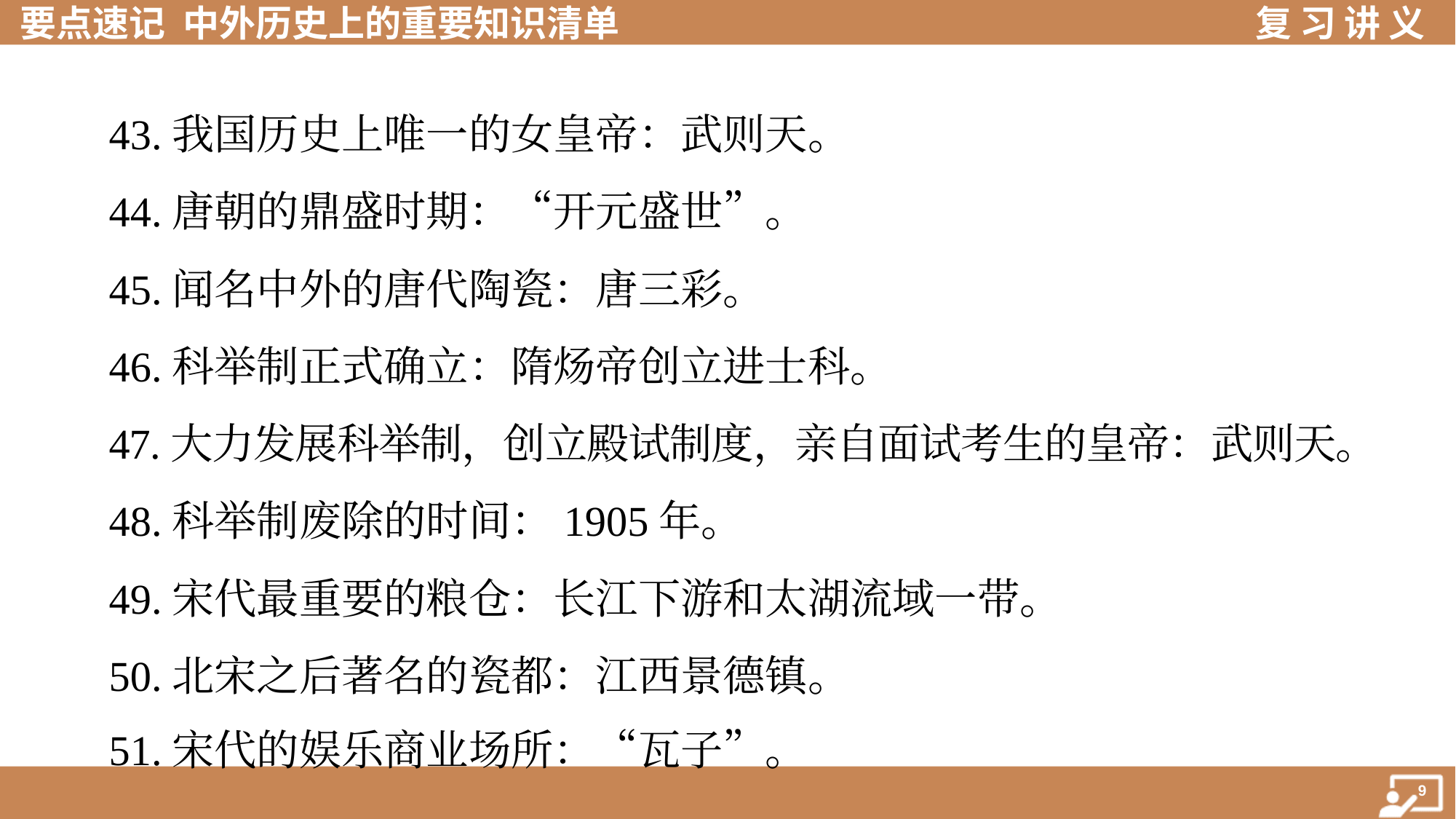

43.我国历史上唯一的女皇帝：武则天。
    44.唐朝的鼎盛时期：“开元盛世”。
    45.闻名中外的唐代陶瓷：唐三彩。
    46.科举制正式确立：隋炀帝创立进士科。
    47.大力发展科举制，创立殿试制度，亲自面试考生的皇帝：武则天。
    48.科举制废除的时间：1905年。
    49.宋代最重要的粮仓：长江下游和太湖流域一带。
    50.北宋之后著名的瓷都：江西景德镇。
    51.宋代的娱乐商业场所：“瓦子”。